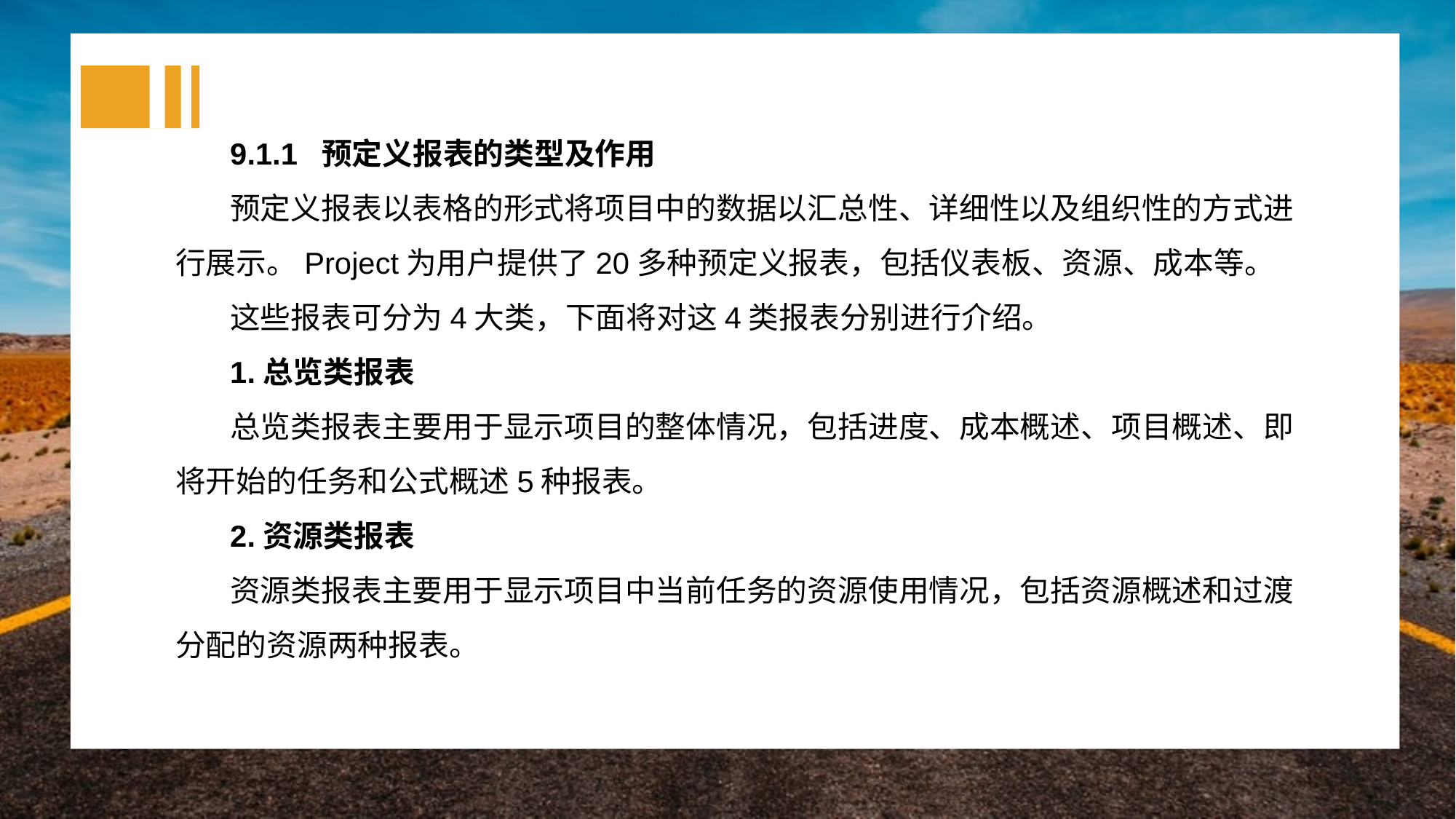

9.1.1  预定义报表的类型及作用
预定义报表以表格的形式将项目中的数据以汇总性、详细性以及组织性的方式进行展示。Project为用户提供了20多种预定义报表，包括仪表板、资源、成本等。
这些报表可分为4大类，下面将对这4类报表分别进行介绍。
1.总览类报表
总览类报表主要用于显示项目的整体情况，包括进度、成本概述、项目概述、即将开始的任务和公式概述5种报表。
2.资源类报表
资源类报表主要用于显示项目中当前任务的资源使用情况，包括资源概述和过渡分配的资源两种报表。